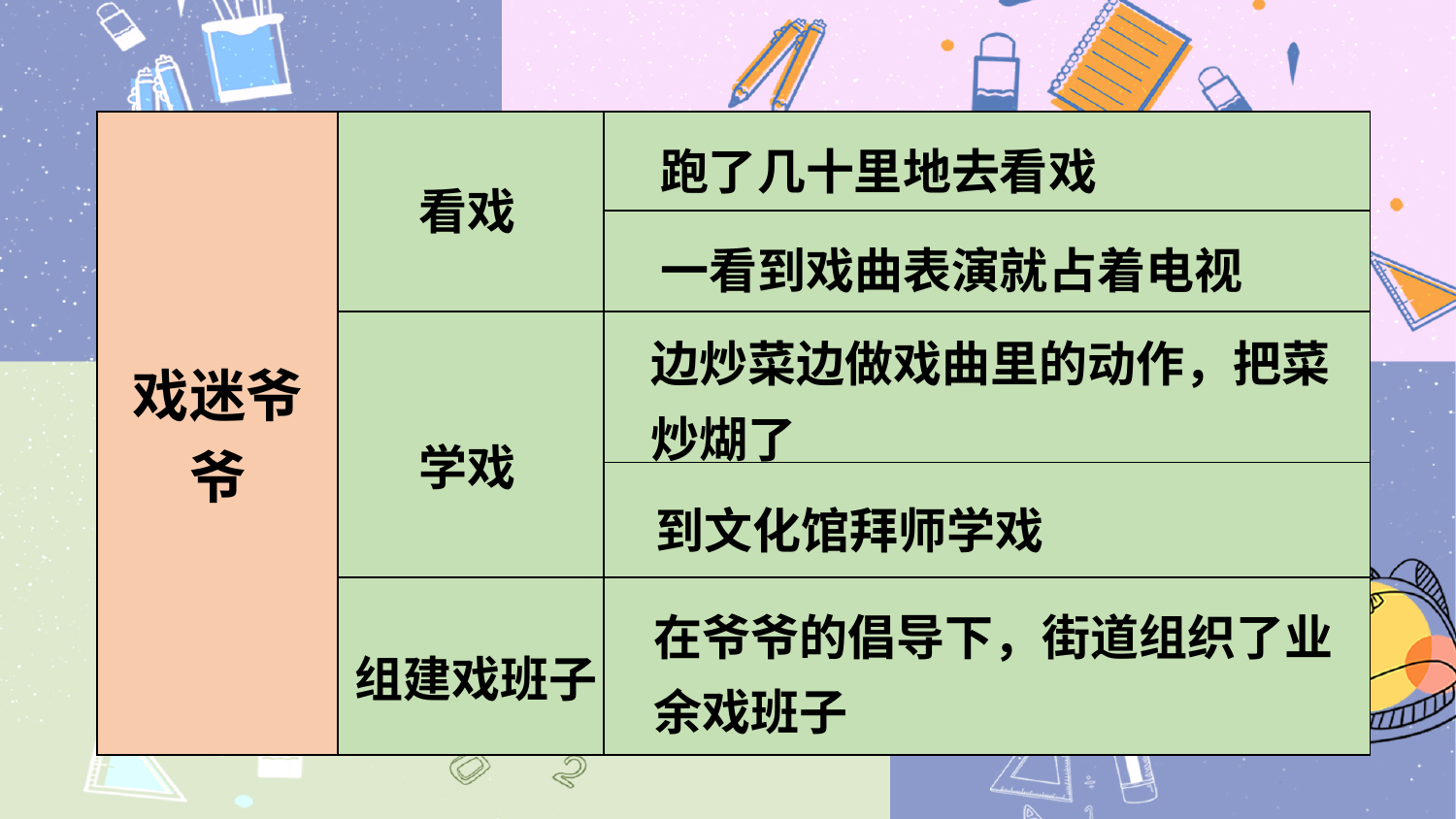

| 戏迷爷爷 |  |  |
| --- | --- | --- |
|  |  |  |
|  |  |  |
|  |  |  |
|  |  |  |
跑了几十里地去看戏
看戏
一看到戏曲表演就占着电视
边炒菜边做戏曲里的动作，把菜炒煳了
学戏
到文化馆拜师学戏
在爷爷的倡导下，街道组织了业余戏班子
组建戏班子